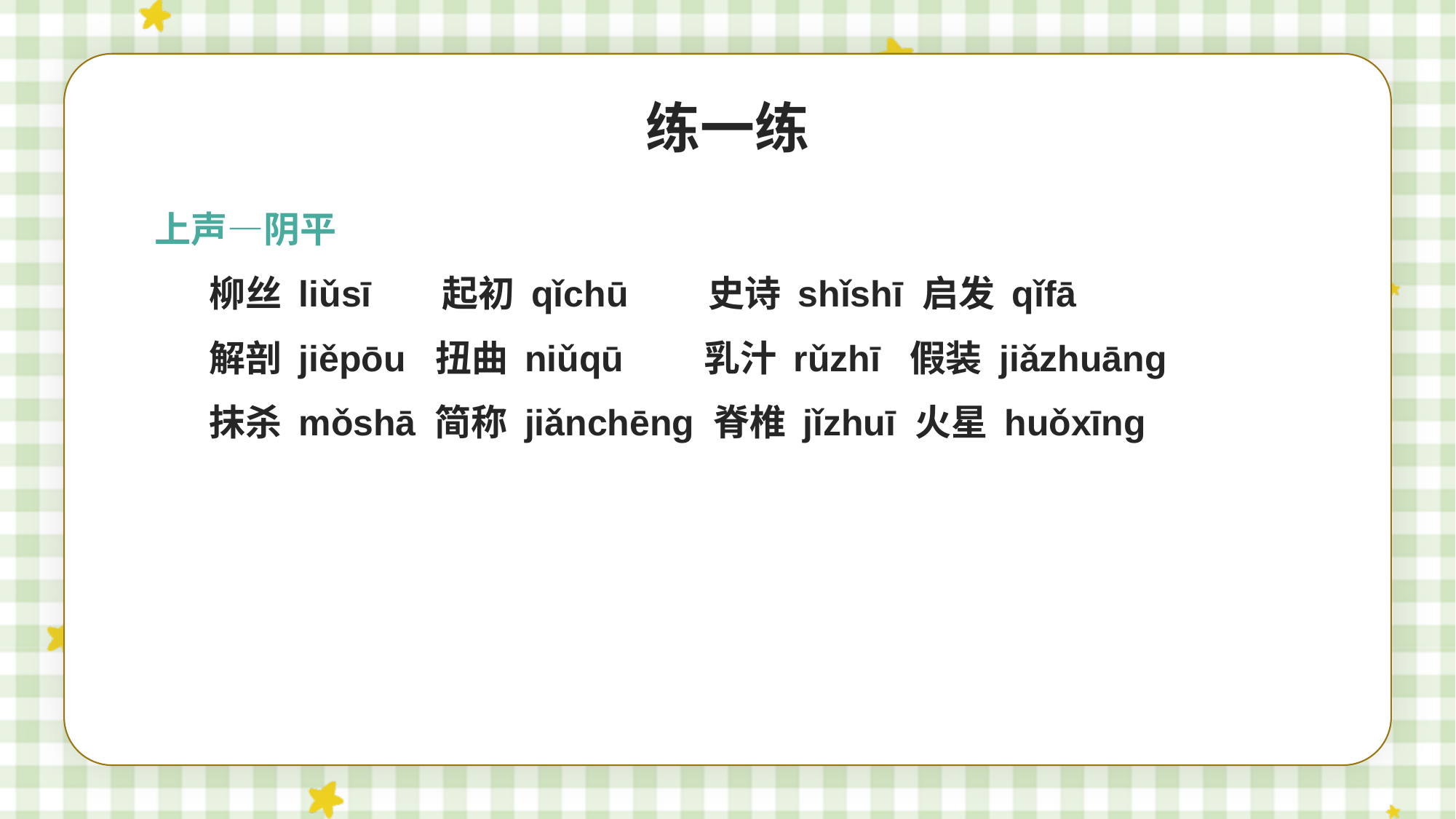

练一练
上声—阴平
柳丝 liǔsī      起初 qǐchū       史诗 shǐshī 启发 qǐfā
解剖 jiěpōu  扭曲 niǔqū       乳汁 rǔzhī  假装 jiǎzhuāng
抹杀 mǒshā 简称 jiǎnchēng 脊椎 jǐzhuī 火星 huǒxīng